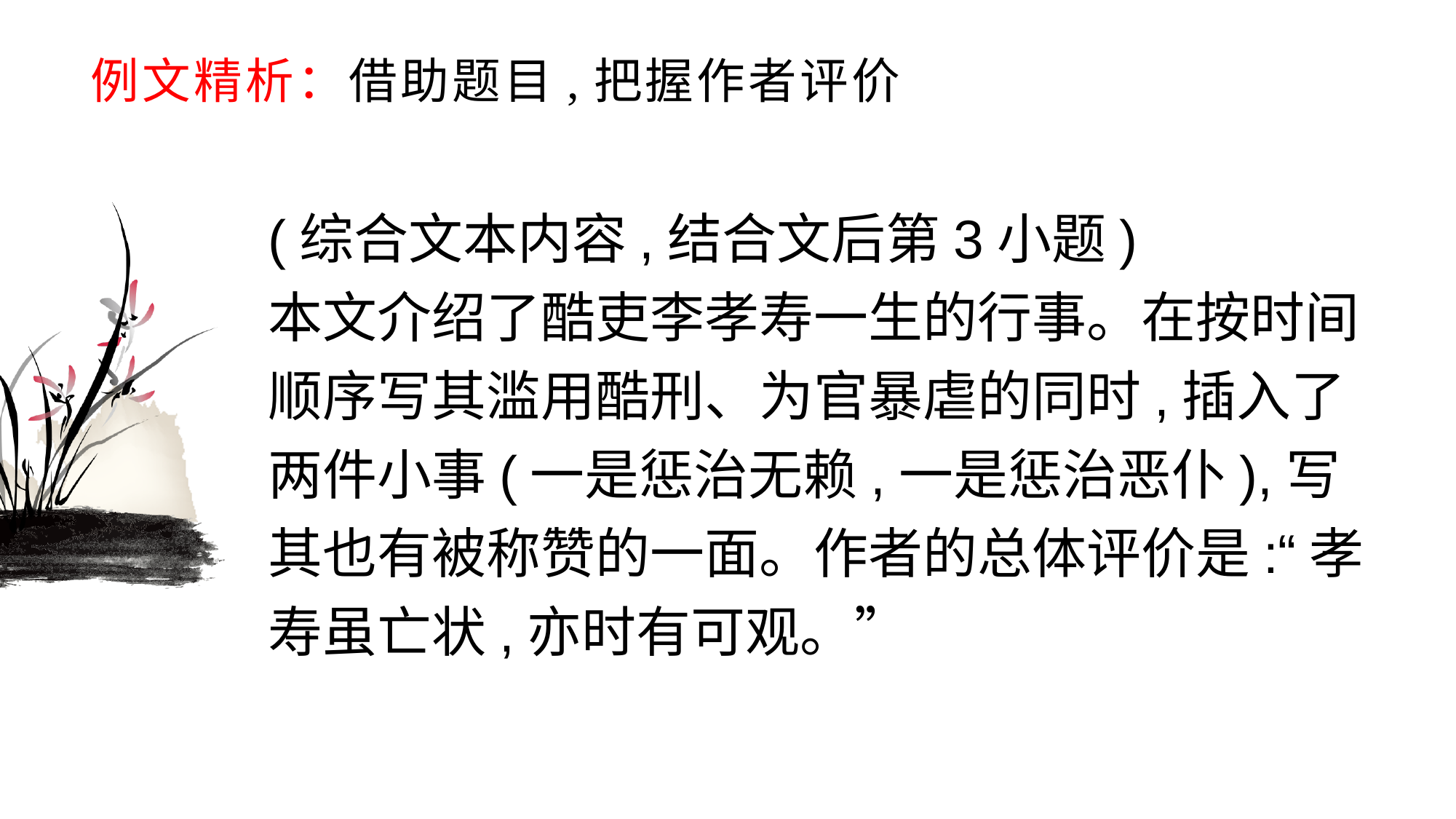

# 例文精析：借助题目,把握作者评价
(综合文本内容,结合文后第3小题)
本文介绍了酷吏李孝寿一生的行事。在按时间顺序写其滥用酷刑、为官暴虐的同时,插入了两件小事(一是惩治无赖,一是惩治恶仆),写其也有被称赞的一面。作者的总体评价是:“孝寿虽亡状,亦时有可观。”